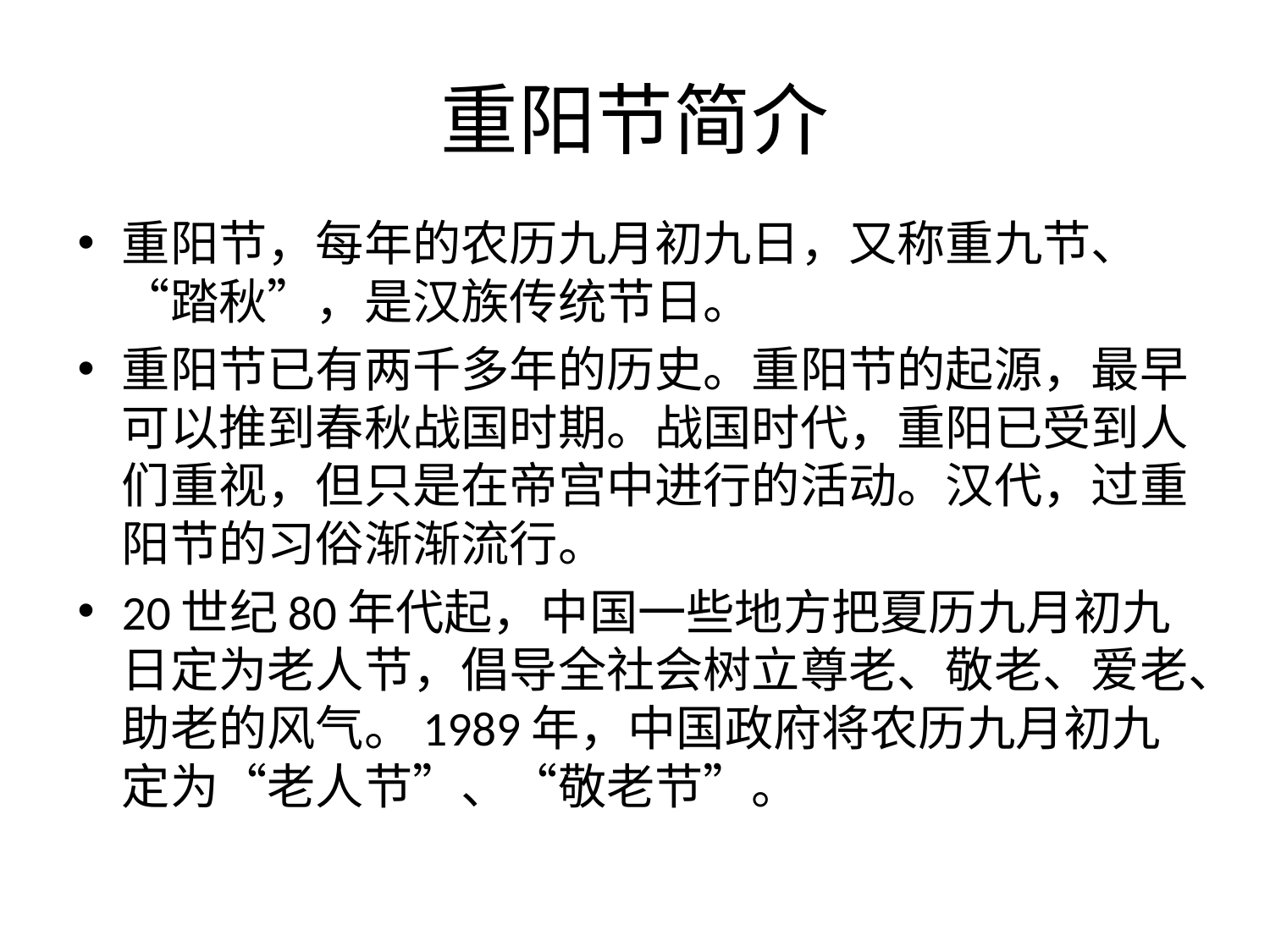

# 重阳节简介
重阳节，每年的农历九月初九日，又称重九节、“踏秋”，是汉族传统节日。
重阳节已有两千多年的历史。重阳节的起源，最早可以推到春秋战国时期。战国时代，重阳已受到人们重视，但只是在帝宫中进行的活动。汉代，过重阳节的习俗渐渐流行。
20世纪80年代起，中国一些地方把夏历九月初九日定为老人节，倡导全社会树立尊老、敬老、爱老、助老的风气。1989年，中国政府将农历九月初九定为“老人节”、“敬老节”。